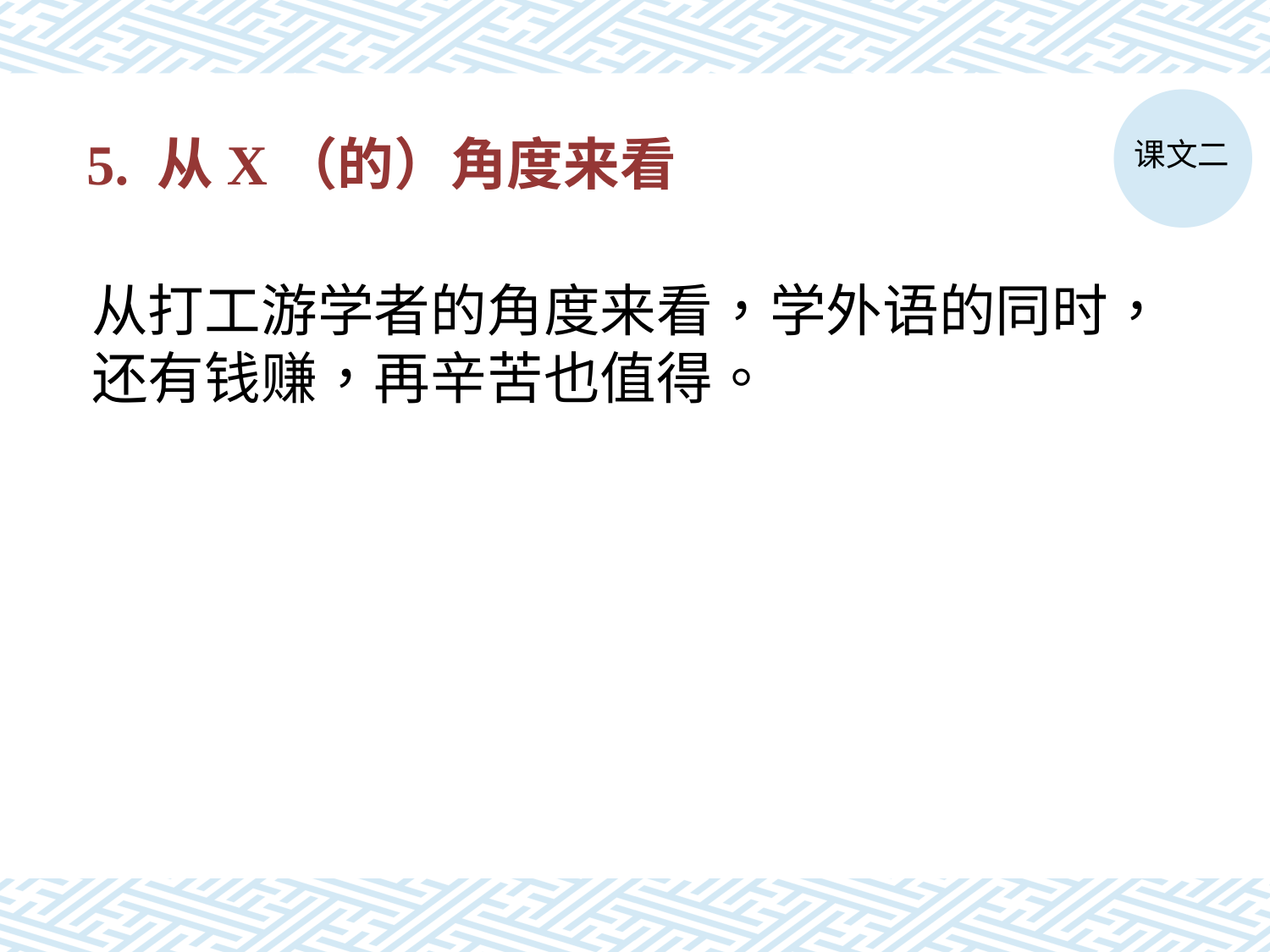

课文二
# 5. 从X（的）角度来看
从打工游学者的角度来看，学外语的同时，还有钱赚，再辛苦也值得。